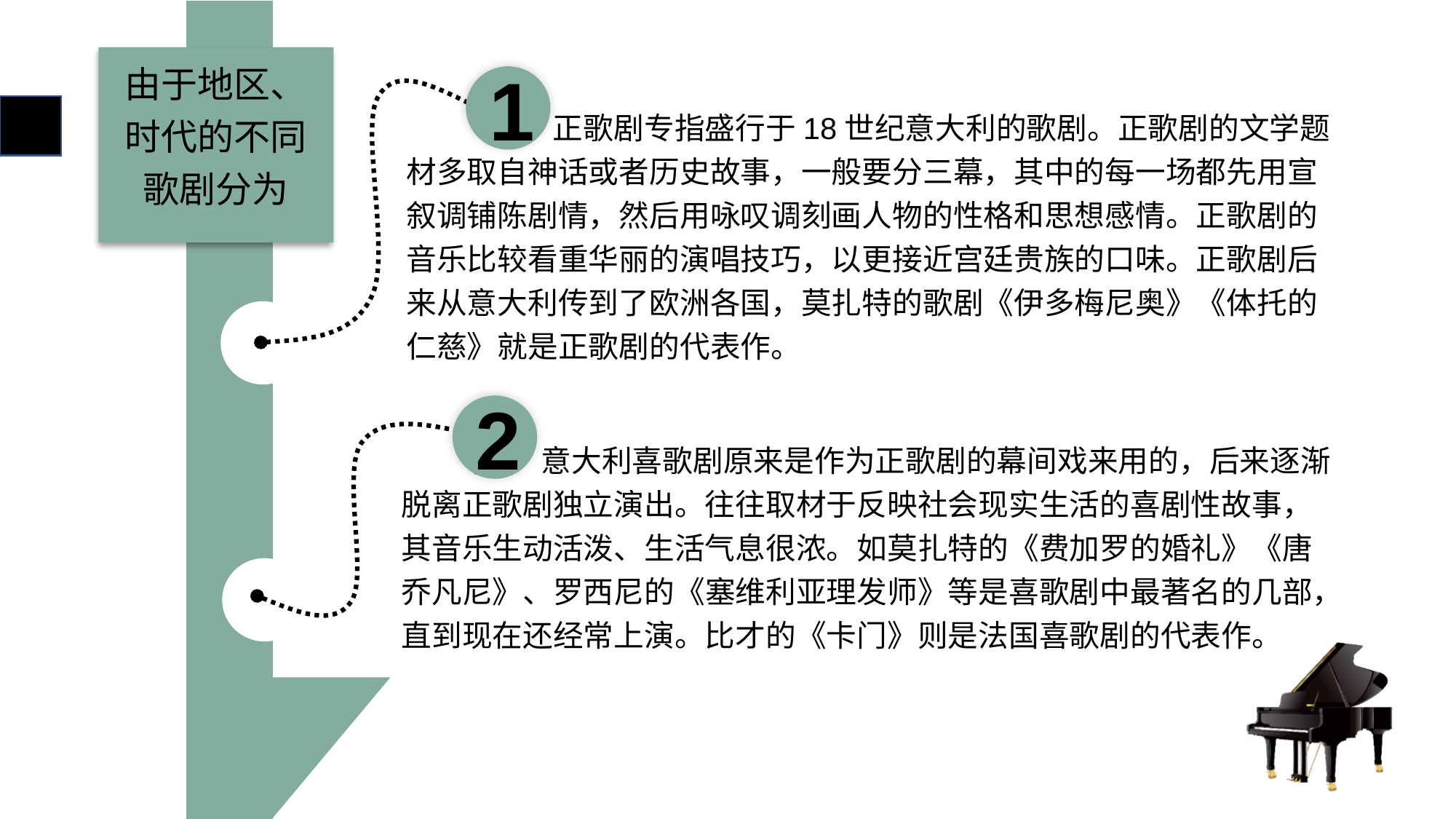

由于地区、时代的不同歌剧分为
1

       （1）正歌剧专指盛行于18世纪意大利的歌剧。正歌剧的文学题材多取自神话或者历史故事，一般要分三幕，其中的每一场都先用宣叙调铺陈剧情，然后用咏叹调刻画人物的性格和思想感情。正歌剧的音乐比较看重华丽的演唱技巧，以更接近宫廷贵族的口味。正歌剧后来从意大利传到了欧洲各国，莫扎特的歌剧《伊多梅尼奥》《体托的仁慈》就是正歌剧的代表作。

2

# （2）意大利喜歌剧原来是作为正歌剧的幕间戏来用的，后来逐渐脱离正歌剧独立演出。往往取材于反映社会现实生活的喜剧性故事，其音乐生动活泼、生活气息很浓。如莫扎特的《费加罗的婚礼》《唐乔凡尼》、罗西尼的《塞维利亚理发师》等是喜歌剧中最著名的几部，直到现在还经常上演。比才的《卡门》则是法国喜歌剧的代表作。